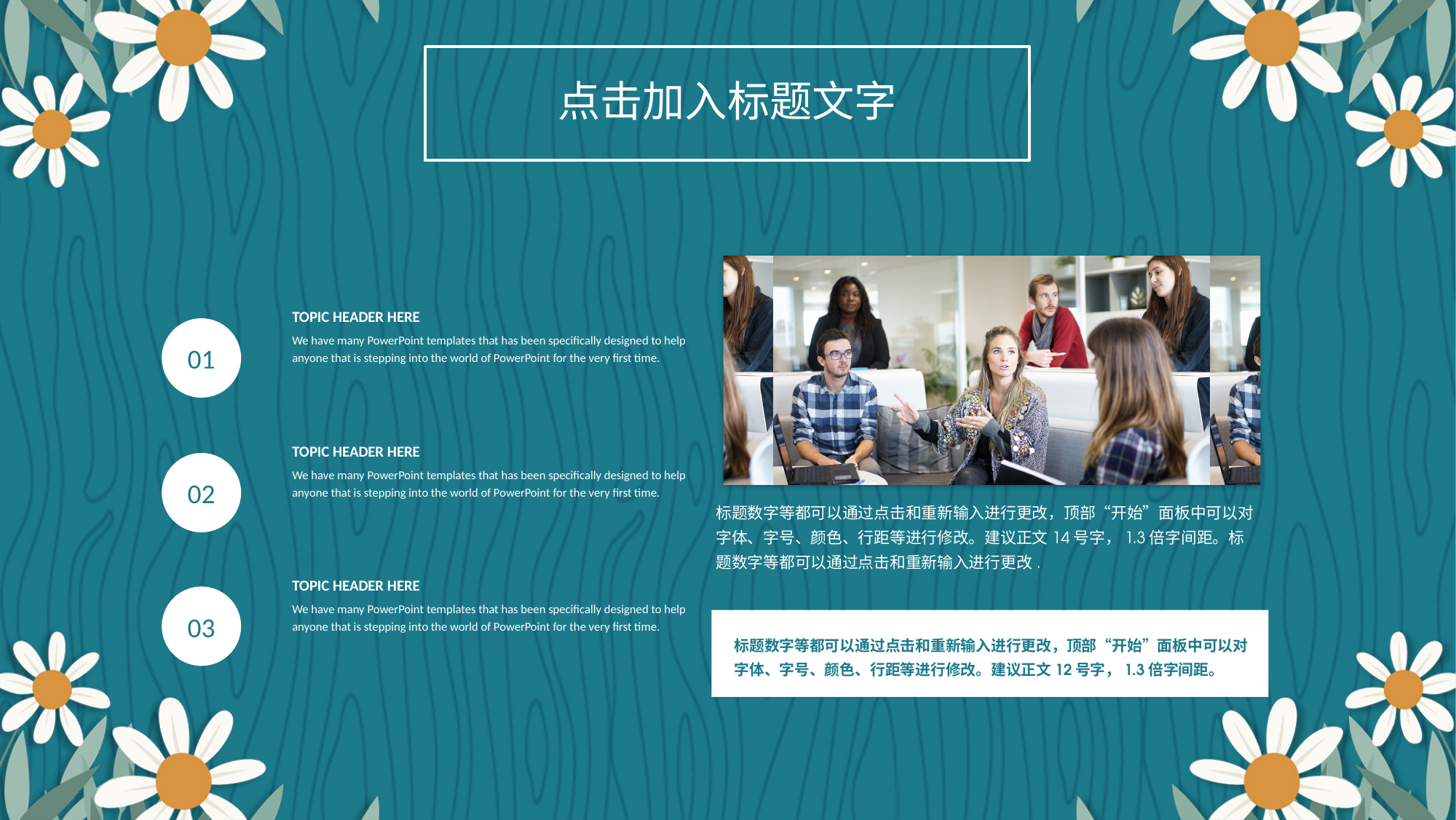

点击加入标题文字

标题数字等都可以通过点击和重新输入进行更改，顶部“开始”面板中可以对字体、字号、颜色、行距等进行修改。建议正文14号字，1.3倍字间距。标题数字等都可以通过点击和重新输入进行更改.

标题数字等都可以通过点击和重新输入进行更改，顶部“开始”面板中可以对字体、字号、颜色、行距等进行修改。建议正文12号字，1.3倍字间距。
TOPIC HEADER HERE
We have many PowerPoint templates that has been specifically designed to help anyone that is stepping into the world of PowerPoint for the very first time.
01
TOPIC HEADER HERE
We have many PowerPoint templates that has been specifically designed to help anyone that is stepping into the world of PowerPoint for the very first time.
02
TOPIC HEADER HERE
We have many PowerPoint templates that has been specifically designed to help anyone that is stepping into the world of PowerPoint for the very first time.
03